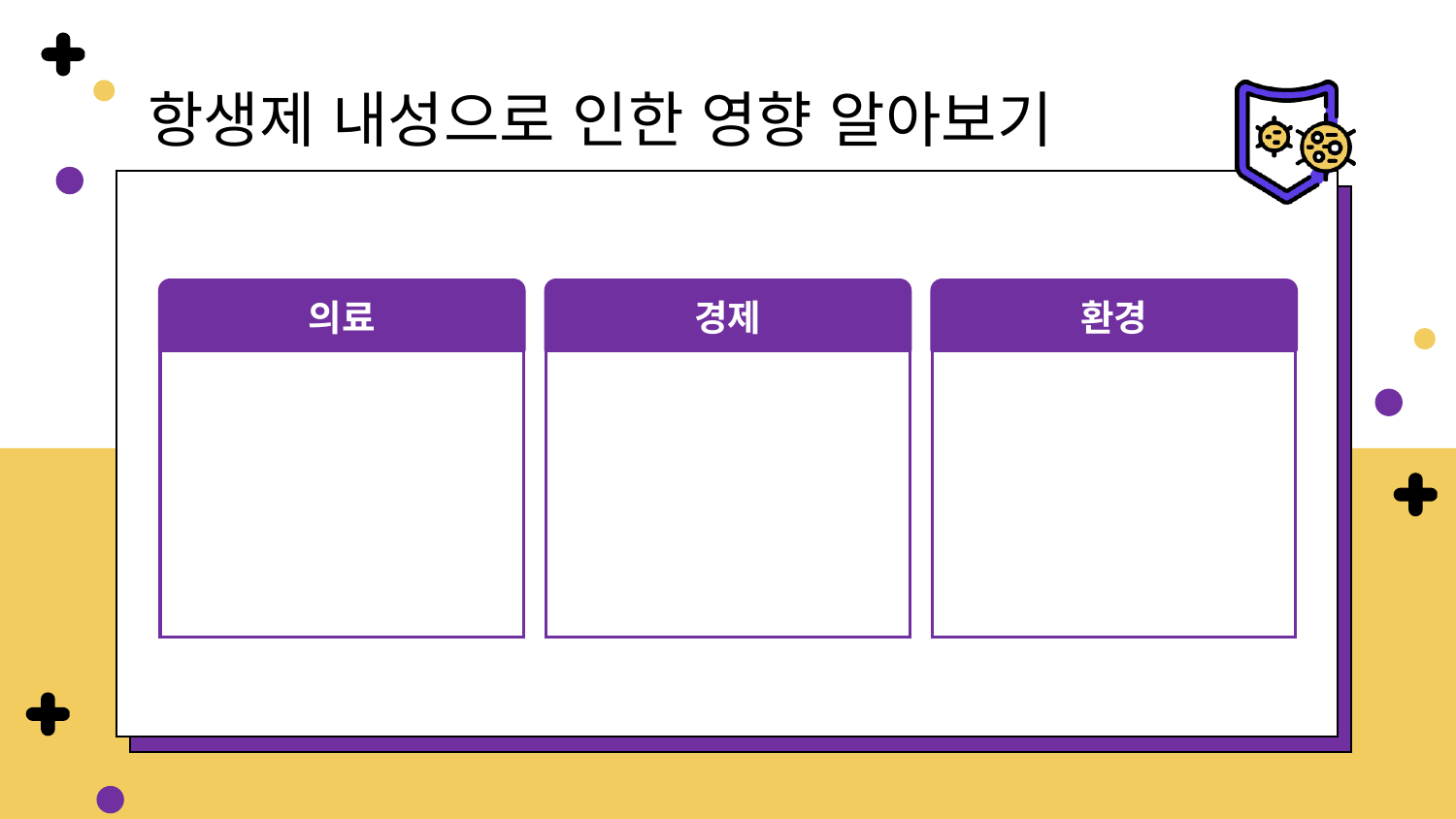

항생제 내성으로 인한 영향 알아보기
의료
경제
환경